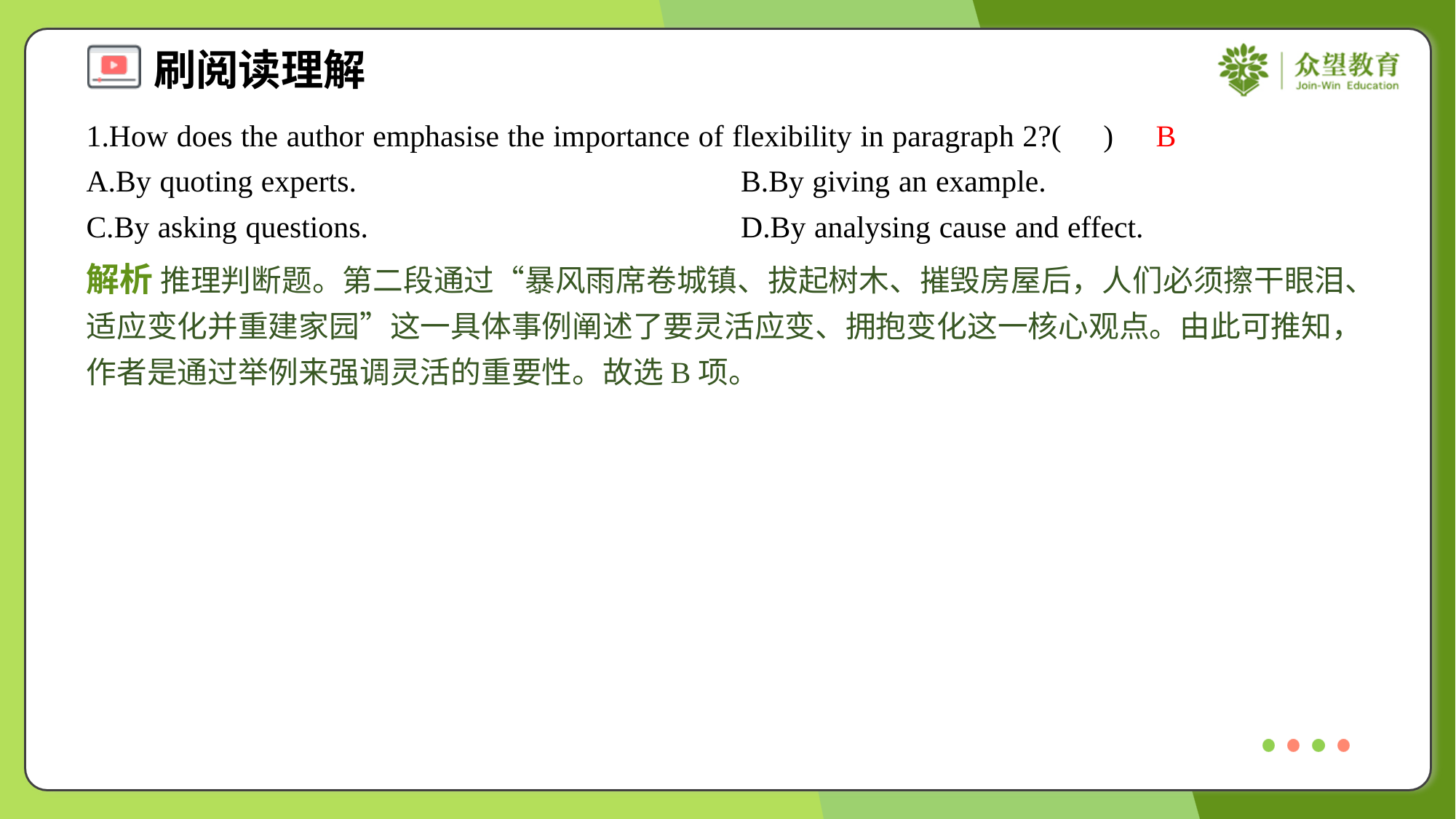

1.How does the author emphasise the importance of flexibility in paragraph 2?(     )
B
A.By quoting experts.	B.By giving an example.
C.By asking questions.	D.By analysing cause and effect.
解析 推理判断题。第二段通过“暴风雨席卷城镇、拔起树木、摧毁房屋后，人们必须擦干眼泪、适应变化并重建家园”这一具体事例阐述了要灵活应变、拥抱变化这一核心观点。由此可推知，作者是通过举例来强调灵活的重要性。故选B项。